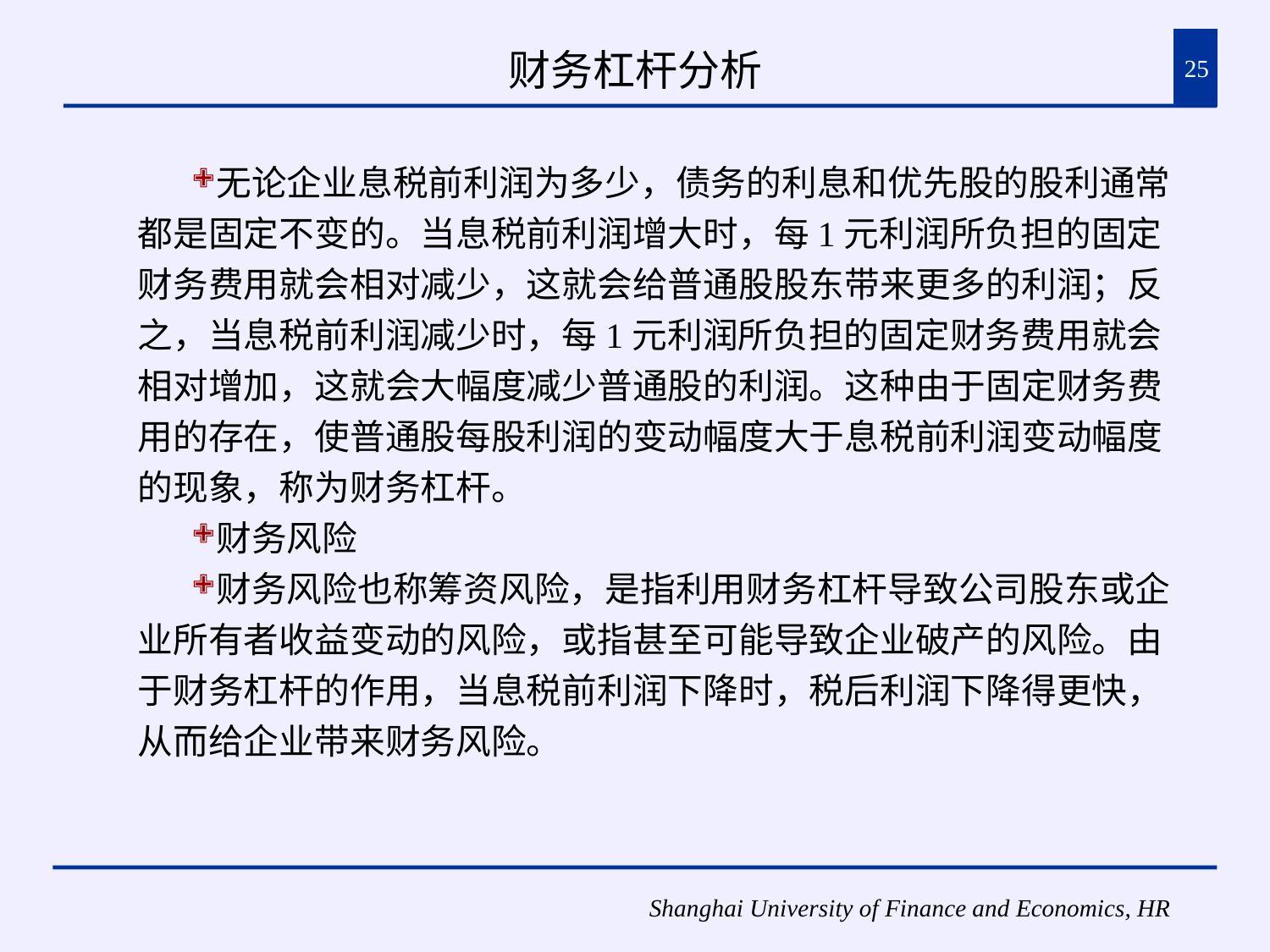

# 财务杠杆分析
25
无论企业息税前利润为多少，债务的利息和优先股的股利通常都是固定不变的。当息税前利润增大时，每1元利润所负担的固定财务费用就会相对减少，这就会给普通股股东带来更多的利润；反之，当息税前利润减少时，每1元利润所负担的固定财务费用就会相对增加，这就会大幅度减少普通股的利润。这种由于固定财务费用的存在，使普通股每股利润的变动幅度大于息税前利润变动幅度的现象，称为财务杠杆。
财务风险
财务风险也称筹资风险，是指利用财务杠杆导致公司股东或企业所有者收益变动的风险，或指甚至可能导致企业破产的风险。由于财务杠杆的作用，当息税前利润下降时，税后利润下降得更快，从而给企业带来财务风险。